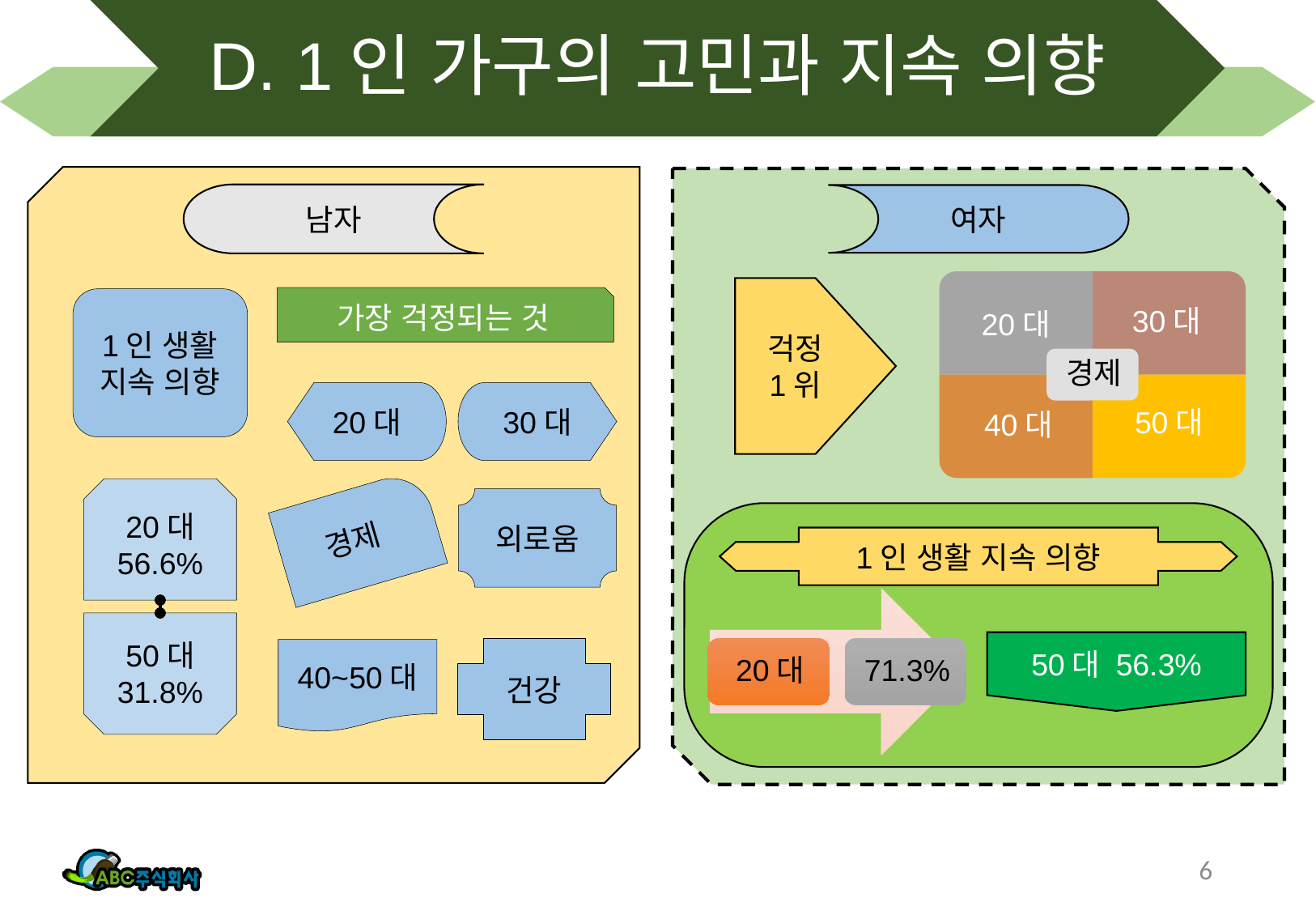

# D. 1인 가구의 고민과 지속 의향

남자
여자
20대
30대
40대
50대
경제
걱정
1위
가장 걱정되는 것
1인 생활 지속 의향
20대
30대
20대 56.6%
경제
외로움

1인 생활 지속 의향
20대
71.3%

50대
31.8%
50대 56.3%
건강
40~50대
6